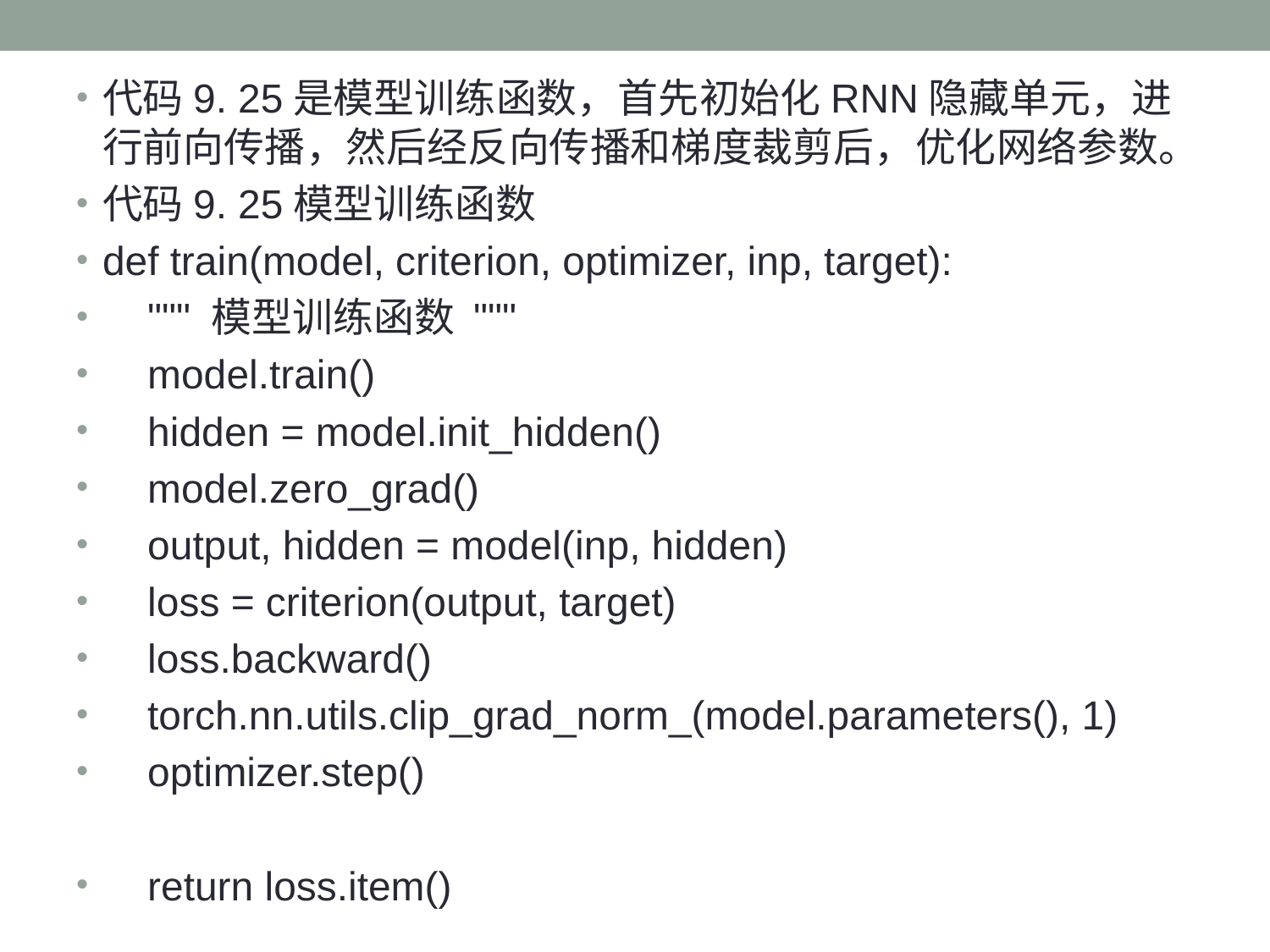

代码9. 25是模型训练函数，首先初始化RNN隐藏单元，进行前向传播，然后经反向传播和梯度裁剪后，优化网络参数。
代码9. 25模型训练函数
def train(model, criterion, optimizer, inp, target):
    """ 模型训练函数 """
    model.train()
    hidden = model.init_hidden()
    model.zero_grad()
    output, hidden = model(inp, hidden)
    loss = criterion(output, target)
    loss.backward()
    torch.nn.utils.clip_grad_norm_(model.parameters(), 1)
    optimizer.step()

    return loss.item()